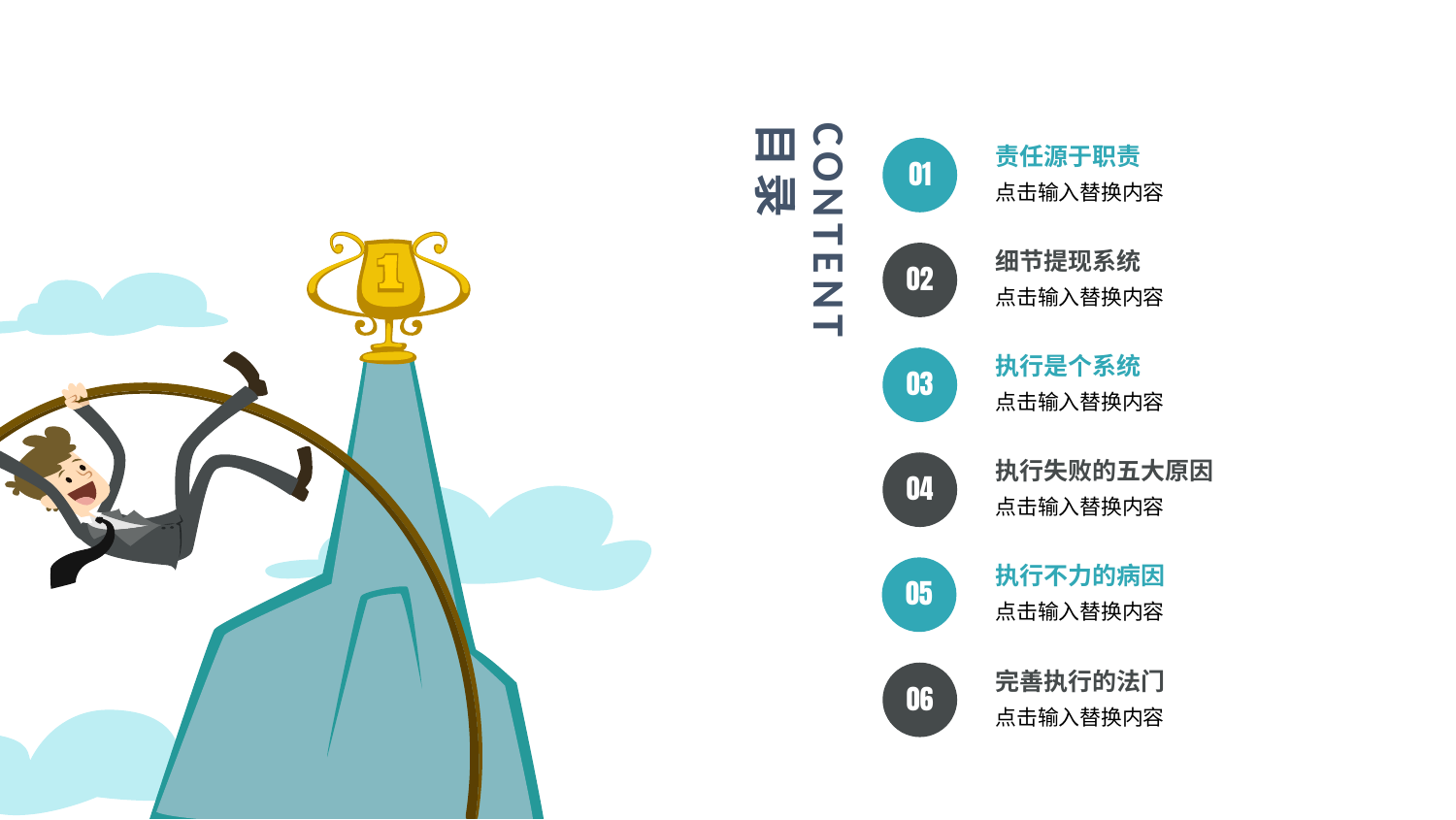

CONTENT
目录
01
责任源于职责
点击输入替换内容

02
细节提现系统
点击输入替换内容
03
执行是个系统
点击输入替换内容
04
执行失败的五大原因
点击输入替换内容
05
执行不力的病因
点击输入替换内容
06
完善执行的法门
点击输入替换内容